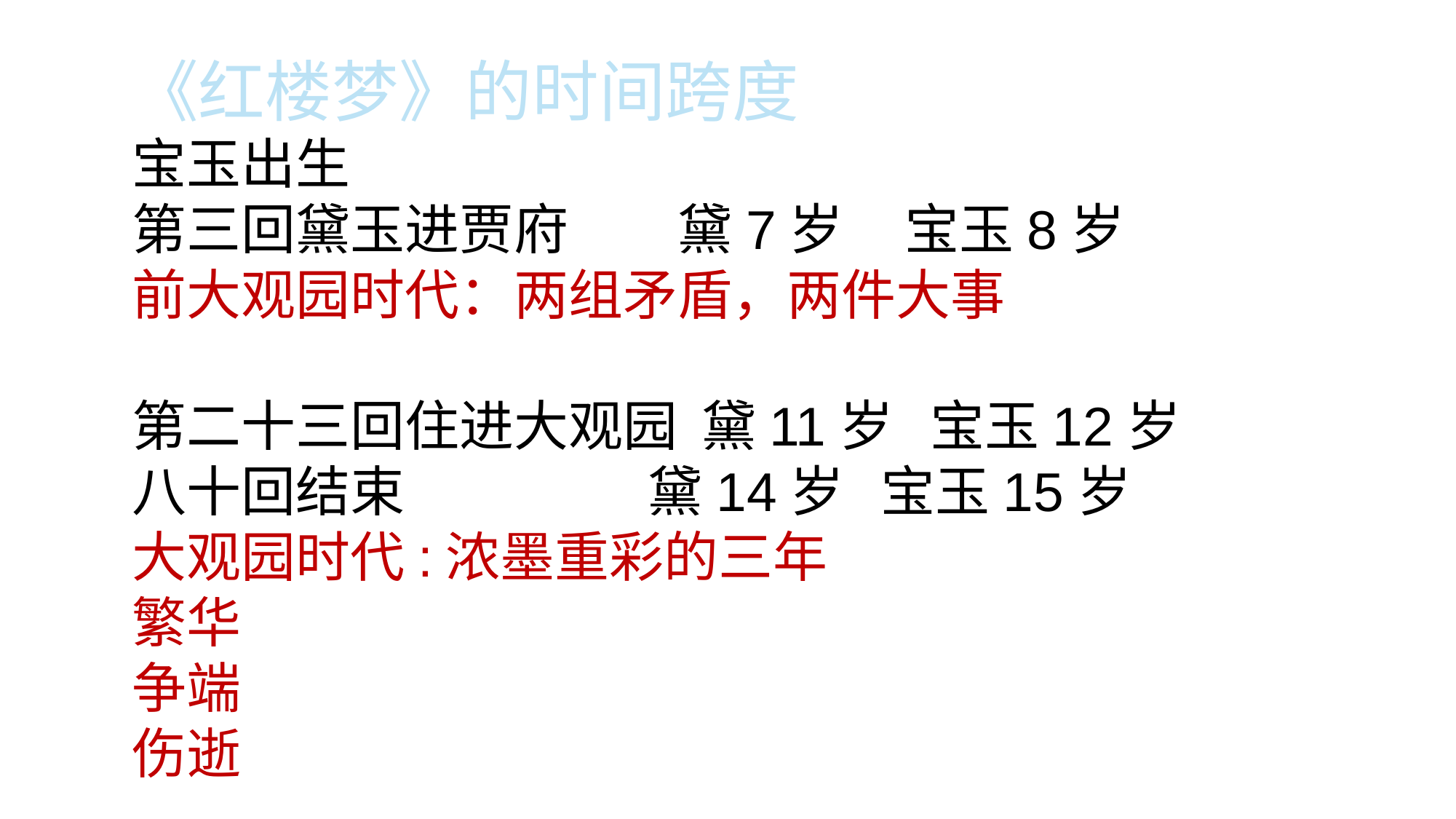

《红楼梦》的时间跨度
宝玉出生
第三回黛玉进贾府         黛7岁     宝玉8岁
前大观园时代：两组矛盾，两件大事

第二十三回住进大观园  黛11岁   宝玉12岁
八十回结束                    黛14岁   宝玉15岁
大观园时代:浓墨重彩的三年
繁华
争端
伤逝